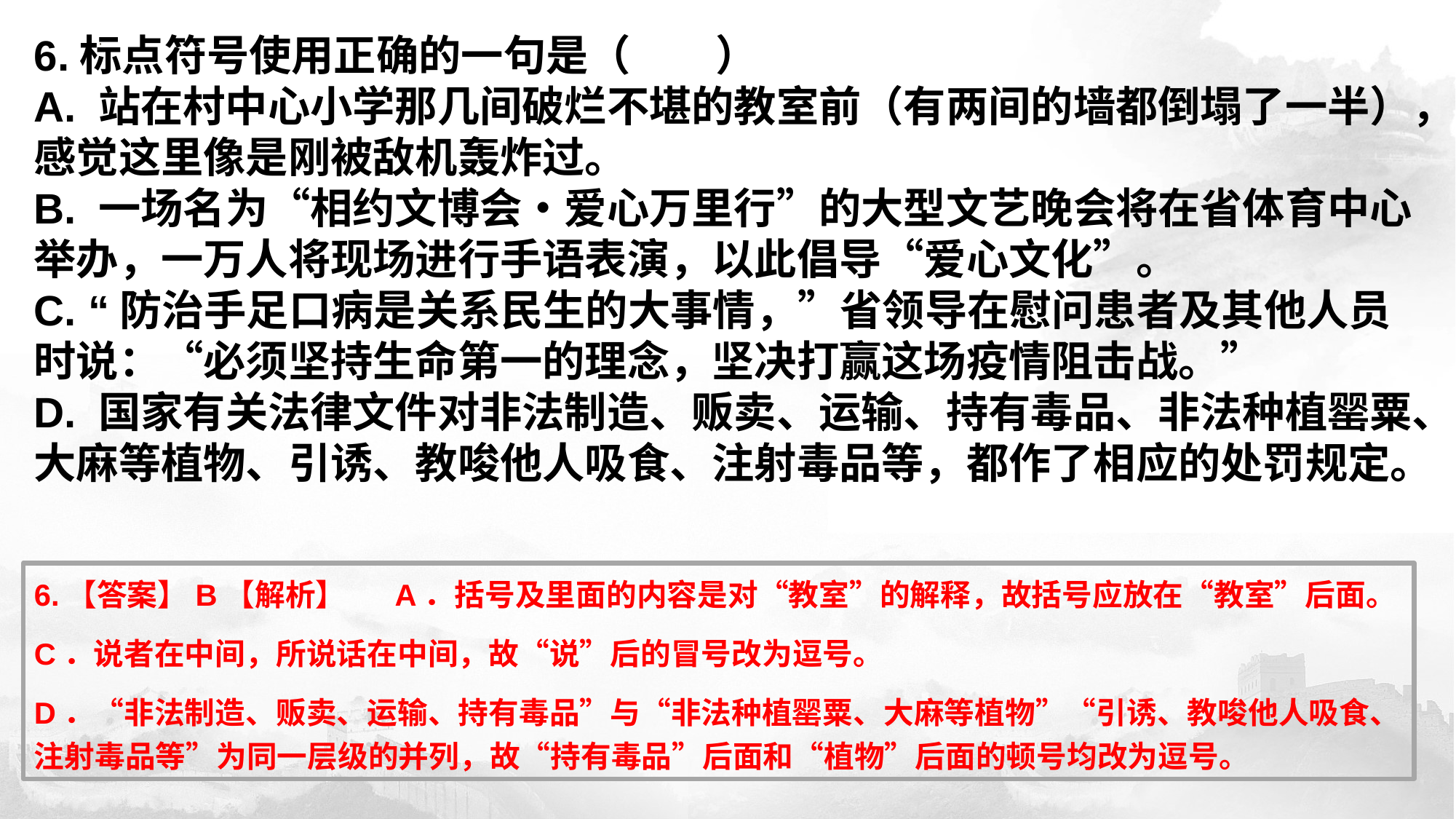

6.标点符号使用正确的一句是（　　）
A. 站在村中心小学那几间破烂不堪的教室前（有两间的墙都倒塌了一半），感觉这里像是刚被敌机轰炸过。
B. 一场名为“相约文博会•爱心万里行”的大型文艺晚会将在省体育中心举办，一万人将现场进行手语表演，以此倡导“爱心文化”。
C. “防治手足口病是关系民生的大事情，”省领导在慰问患者及其他人员时说：“必须坚持生命第一的理念，坚决打赢这场疫情阻击战。”
D. 国家有关法律文件对非法制造、贩卖、运输、持有毒品、非法种植罂粟、大麻等植物、引诱、教唆他人吸食、注射毒品等，都作了相应的处罚规定。​
6.【答案】B【解析】      A．括号及里面的内容是对“教室”的解释，故括号应放在“教室”后面。
C．说者在中间，所说话在中间，故“说”后的冒号改为逗号。
D．“非法制造、贩卖、运输、持有毒品”与“非法种植罂粟、大麻等植物”“引诱、教唆他人吸食、注射毒品等”为同一层级的并列，故“持有毒品”后面和“植物”后面的顿号均改为逗号。